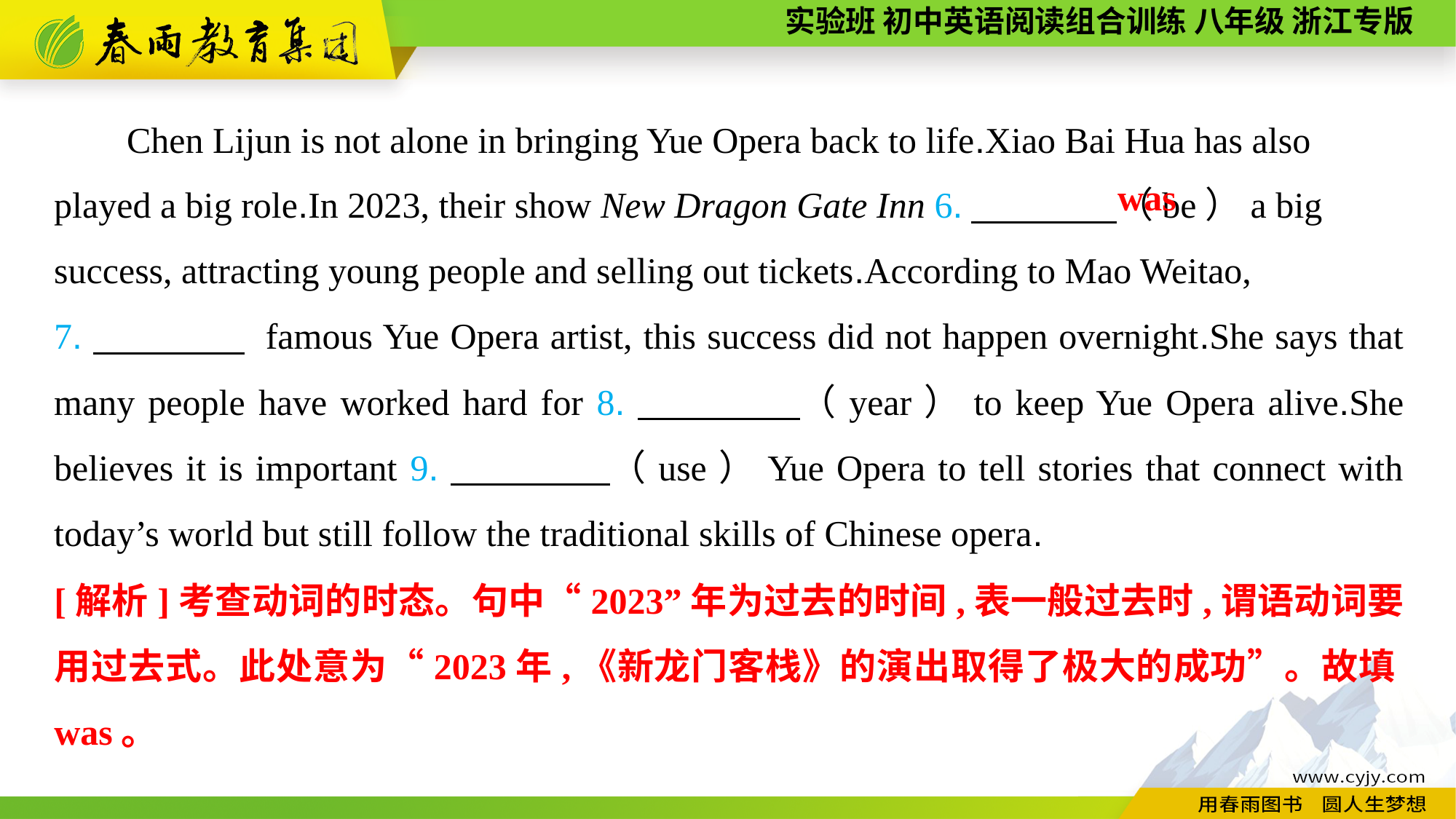

Chen Lijun is not alone in bringing Yue Opera back to life.Xiao Bai Hua has also played a big role.In 2023, their show New Dragon Gate Inn 6.　　　　（be）a big success, attracting young people and selling out tickets.According to Mao Weitao,
7.　　　　 famous Yue Opera artist, this success did not happen overnight.She says that many people have worked hard for 8.　　　　（year）to keep Yue Opera alive.She believes it is important 9.　　　　（use）Yue Opera to tell stories that connect with today’s world but still follow the traditional skills of Chinese opera.
was
[解析]考查动词的时态。句中“2023”年为过去的时间,表一般过去时,谓语动词要用过去式。此处意为“2023年,《新龙门客栈》的演出取得了极大的成功”。故填was。